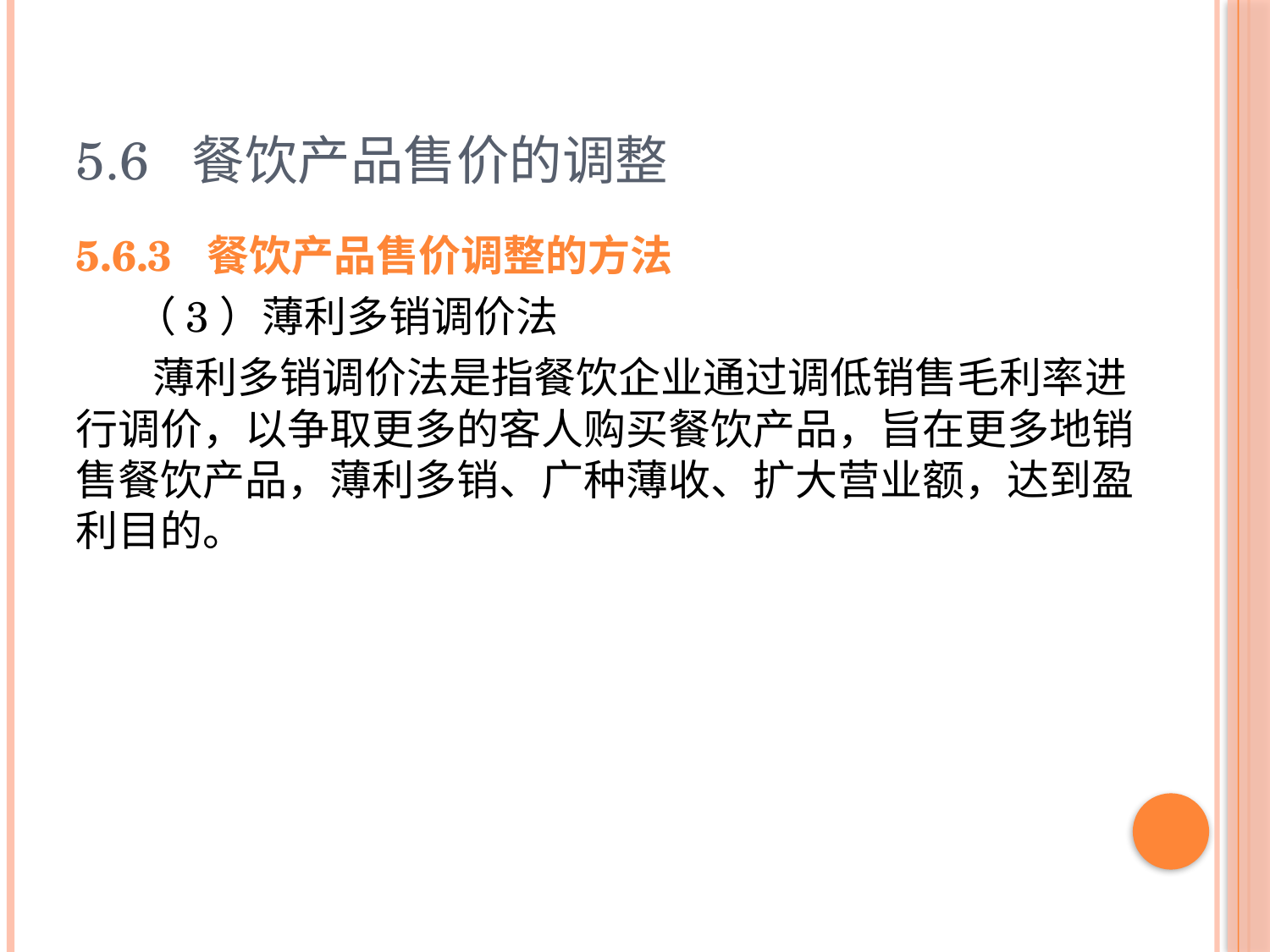

# 5.6  餐饮产品售价的调整
5.6.3  餐饮产品售价调整的方法
     （3）薄利多销调价法
       薄利多销调价法是指餐饮企业通过调低销售毛利率进行调价，以争取更多的客人购买餐饮产品，旨在更多地销售餐饮产品，薄利多销、广种薄收、扩大营业额，达到盈利目的。